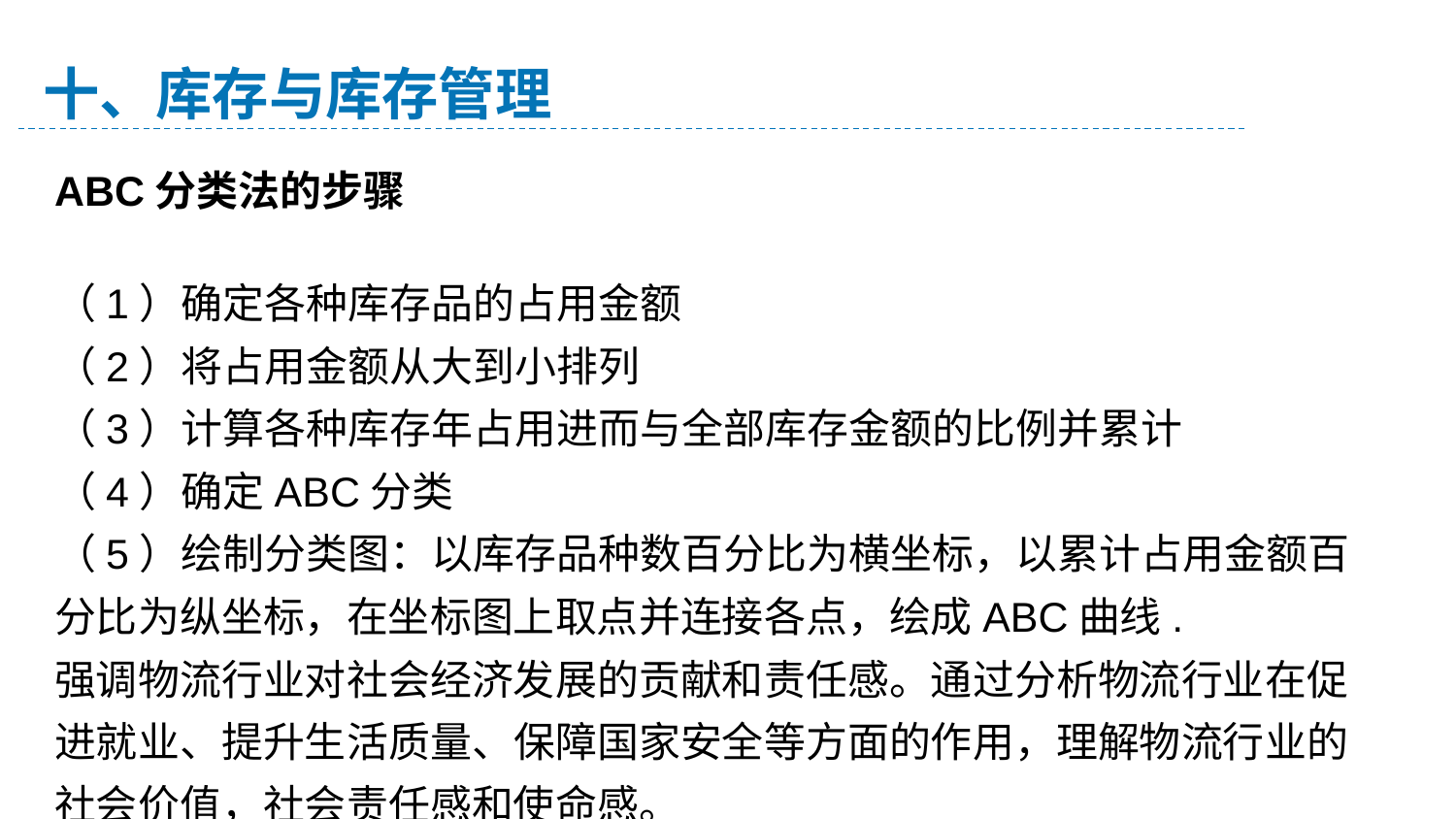

十、库存与库存管理
ABC分类法的步骤

（1）确定各种库存品的占用金额
（2）将占用金额从大到小排列
（3）计算各种库存年占用进而与全部库存金额的比例并累计
（4）确定ABC分类
（5）绘制分类图：以库存品种数百分比为横坐标，以累计占用金额百分比为纵坐标，在坐标图上取点并连接各点，绘成ABC曲线.
强调物流行业对社会经济发展的贡献和责任感。通过分析物流行业在促进就业、提升生活质量、保障国家安全等方面的作用，理解物流行业的社会价值，社会责任感和使命感。